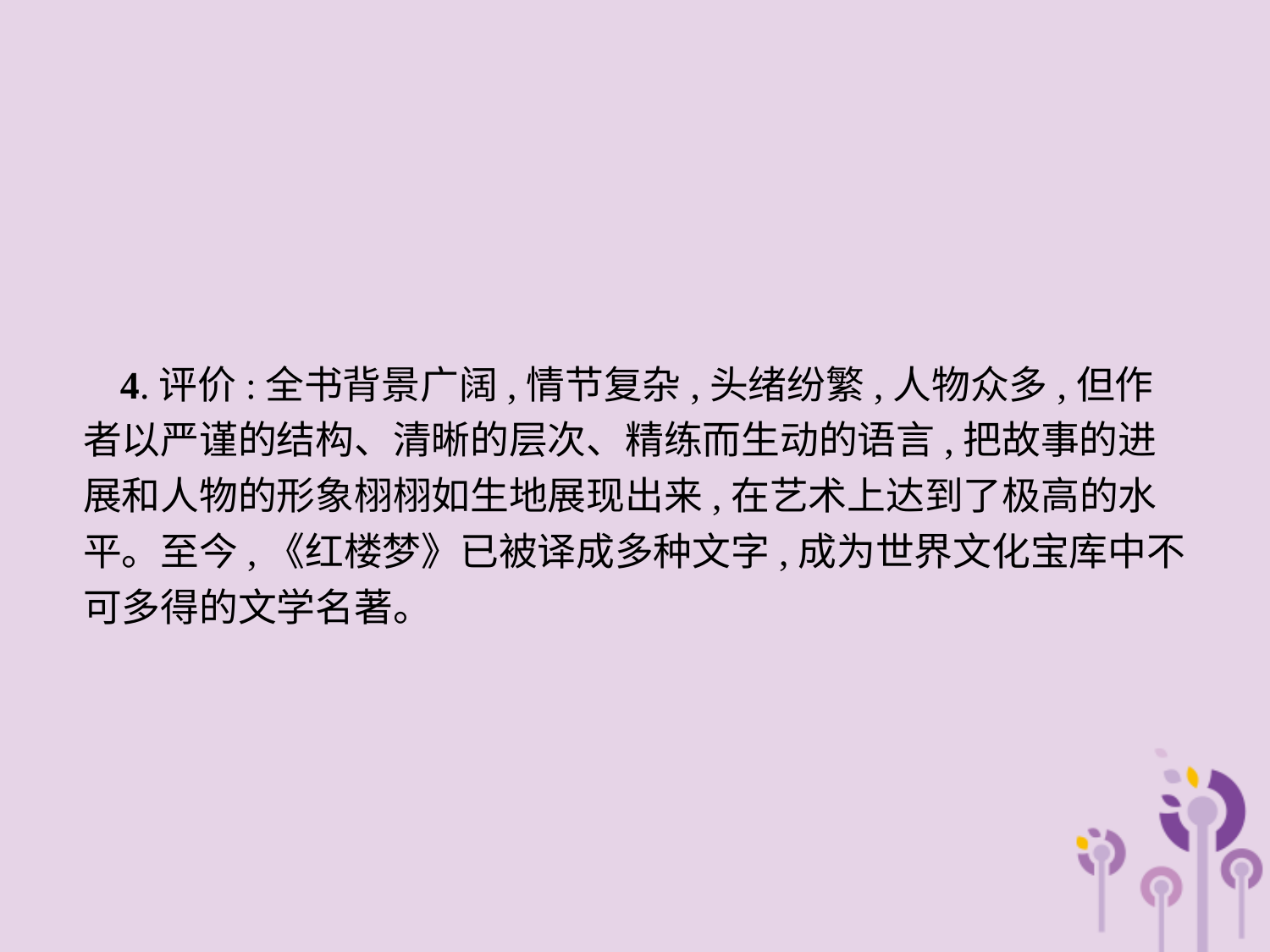

4.评价:全书背景广阔,情节复杂,头绪纷繁,人物众多,但作者以严谨的结构、清晰的层次、精练而生动的语言,把故事的进展和人物的形象栩栩如生地展现出来,在艺术上达到了极高的水平。至今,《红楼梦》已被译成多种文字,成为世界文化宝库中不可多得的文学名著。